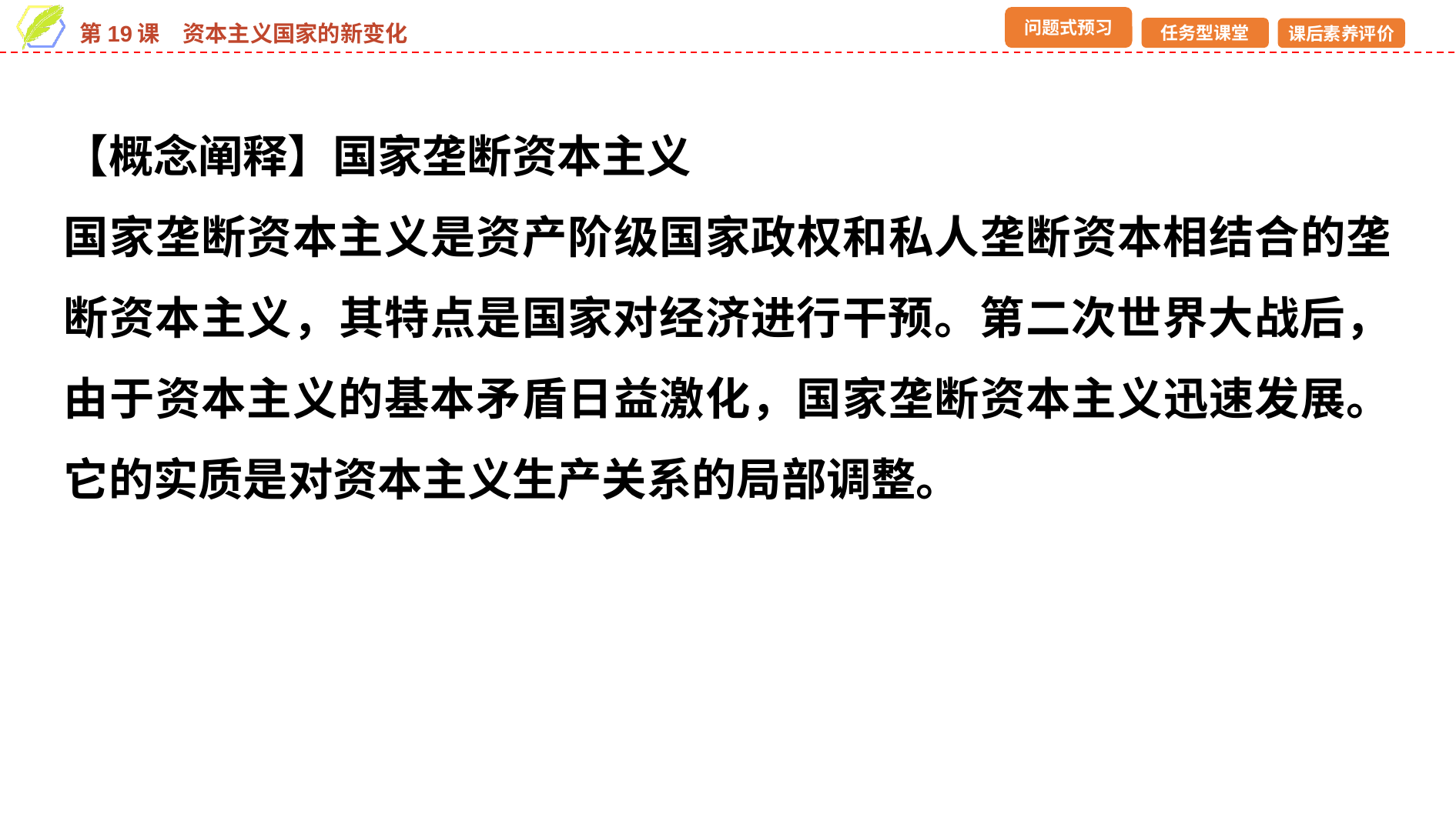

【概念阐释】国家垄断资本主义
国家垄断资本主义是资产阶级国家政权和私人垄断资本相结合的垄断资本主义，其特点是国家对经济进行干预。第二次世界大战后，由于资本主义的基本矛盾日益激化，国家垄断资本主义迅速发展。它的实质是对资本主义生产关系的局部调整。